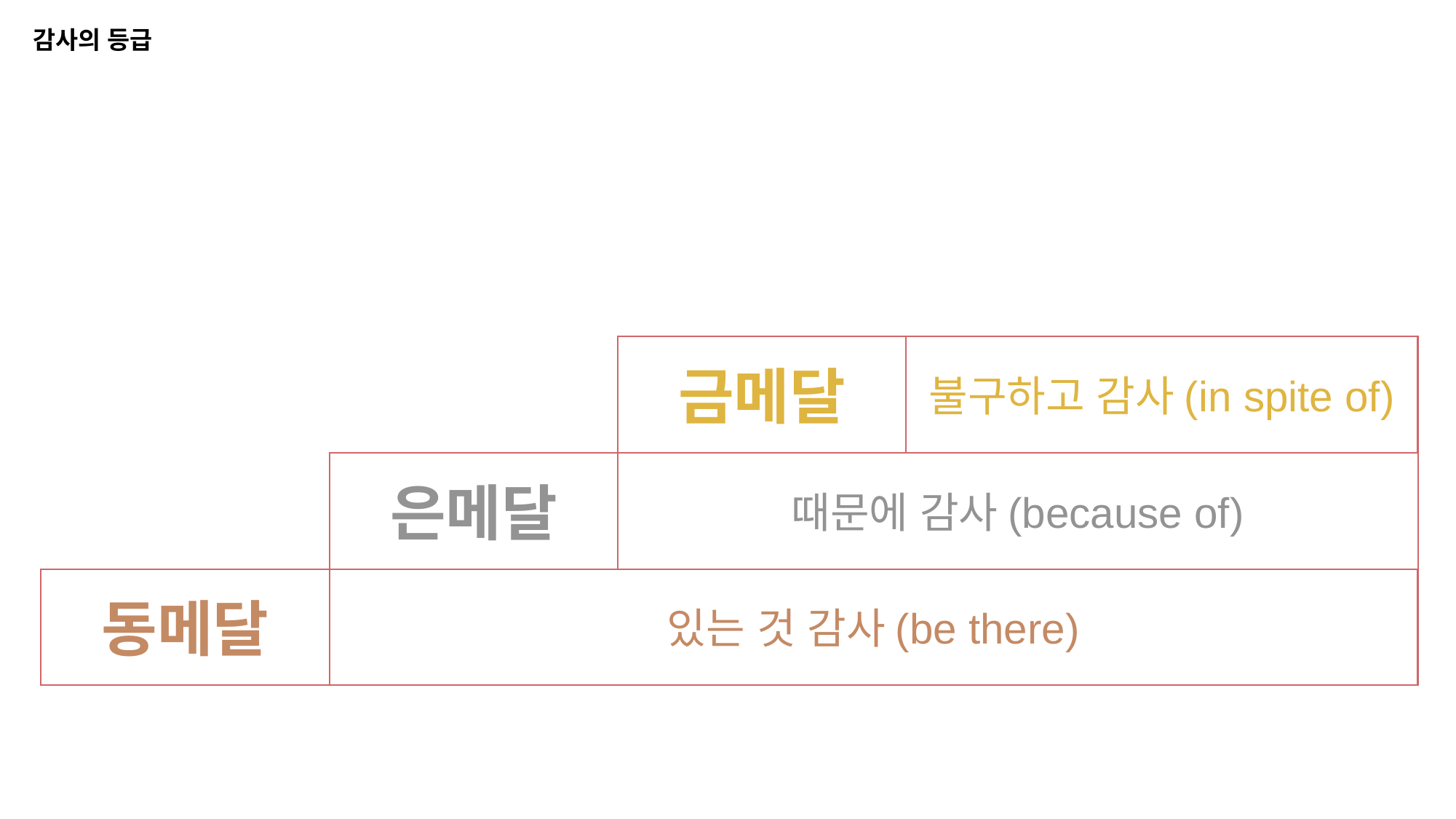

감사의 등급

금메달
불구하고 감사(in spite of)
은메달
때문에 감사(because of)
동메달
있는 것 감사(be there)